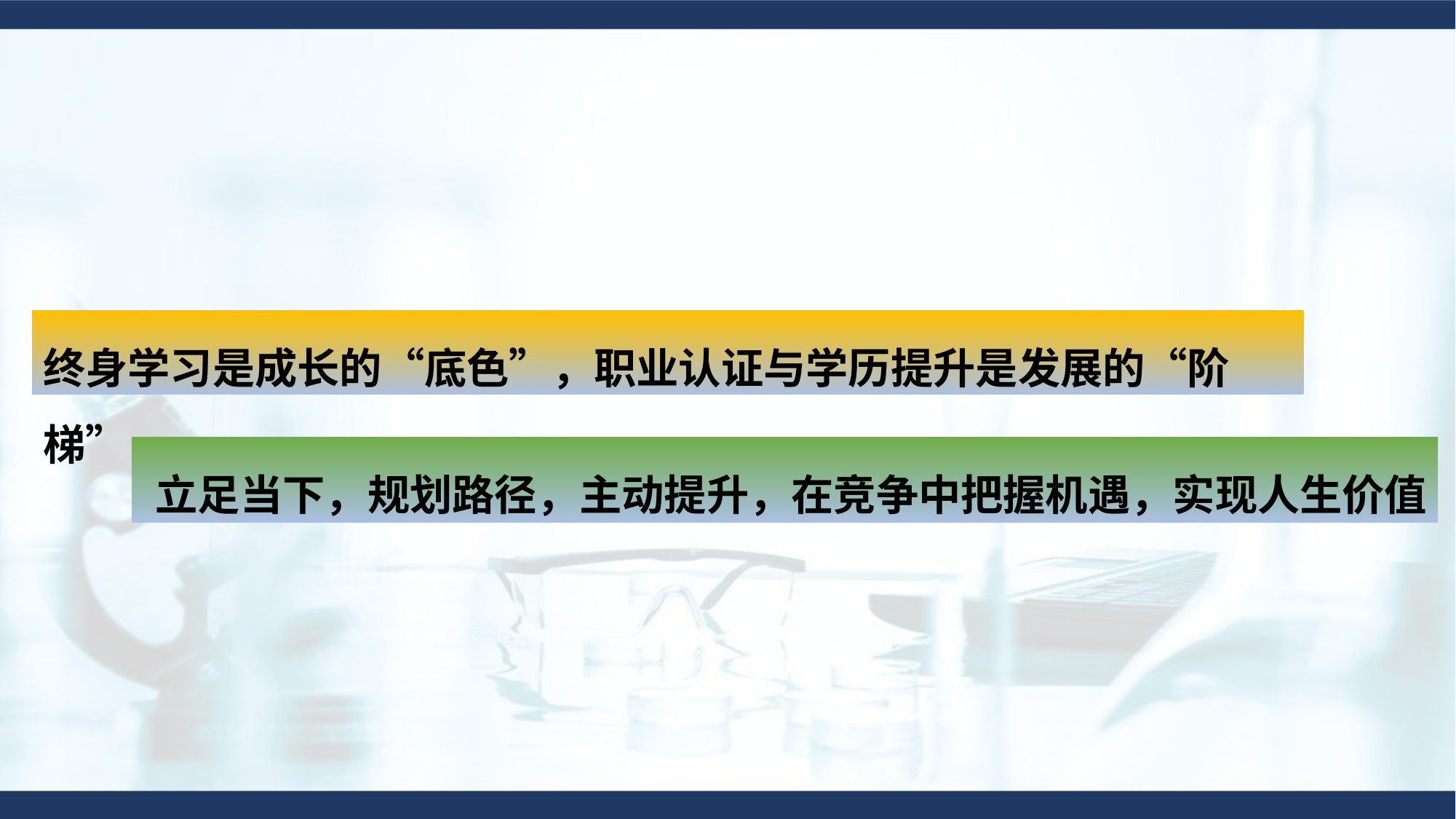

终身学习是成长的“底色”，职业认证与学历提升是发展的“阶梯”

立足当下，规划路径，主动提升，在竞争中把握机遇，实现人生价值